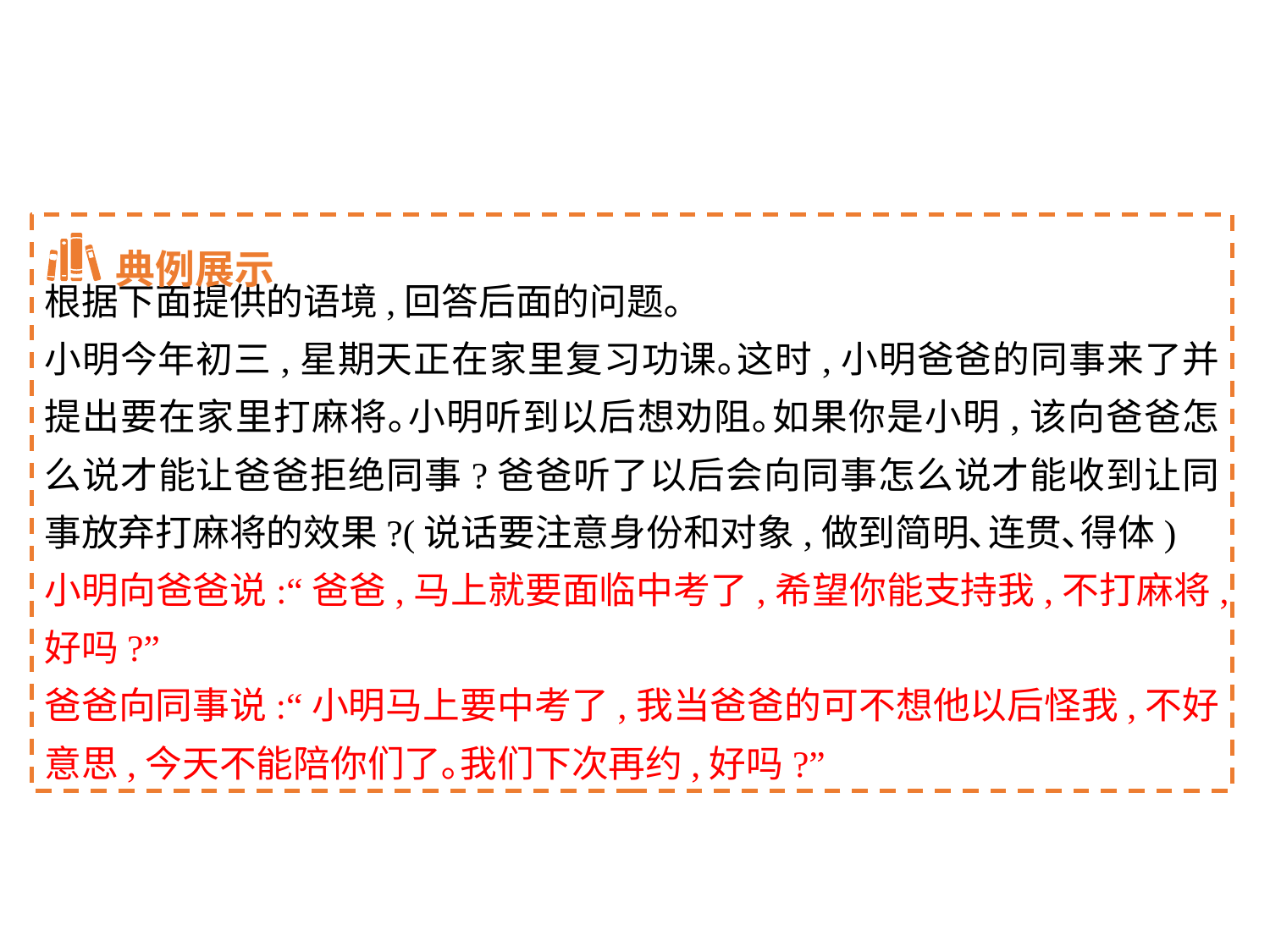

典例展示

根据下面提供的语境,回答后面的问题｡
小明今年初三,星期天正在家里复习功课｡这时,小明爸爸的同事来了并提出要在家里打麻将｡小明听到以后想劝阻｡如果你是小明,该向爸爸怎么说才能让爸爸拒绝同事?爸爸听了以后会向同事怎么说才能收到让同事放弃打麻将的效果?(说话要注意身份和对象,做到简明､连贯､得体)
小明向爸爸说:“爸爸,马上就要面临中考了,希望你能支持我,不打麻将,好吗?”
爸爸向同事说:“小明马上要中考了,我当爸爸的可不想他以后怪我,不好意思,今天不能陪你们了｡我们下次再约,好吗?”